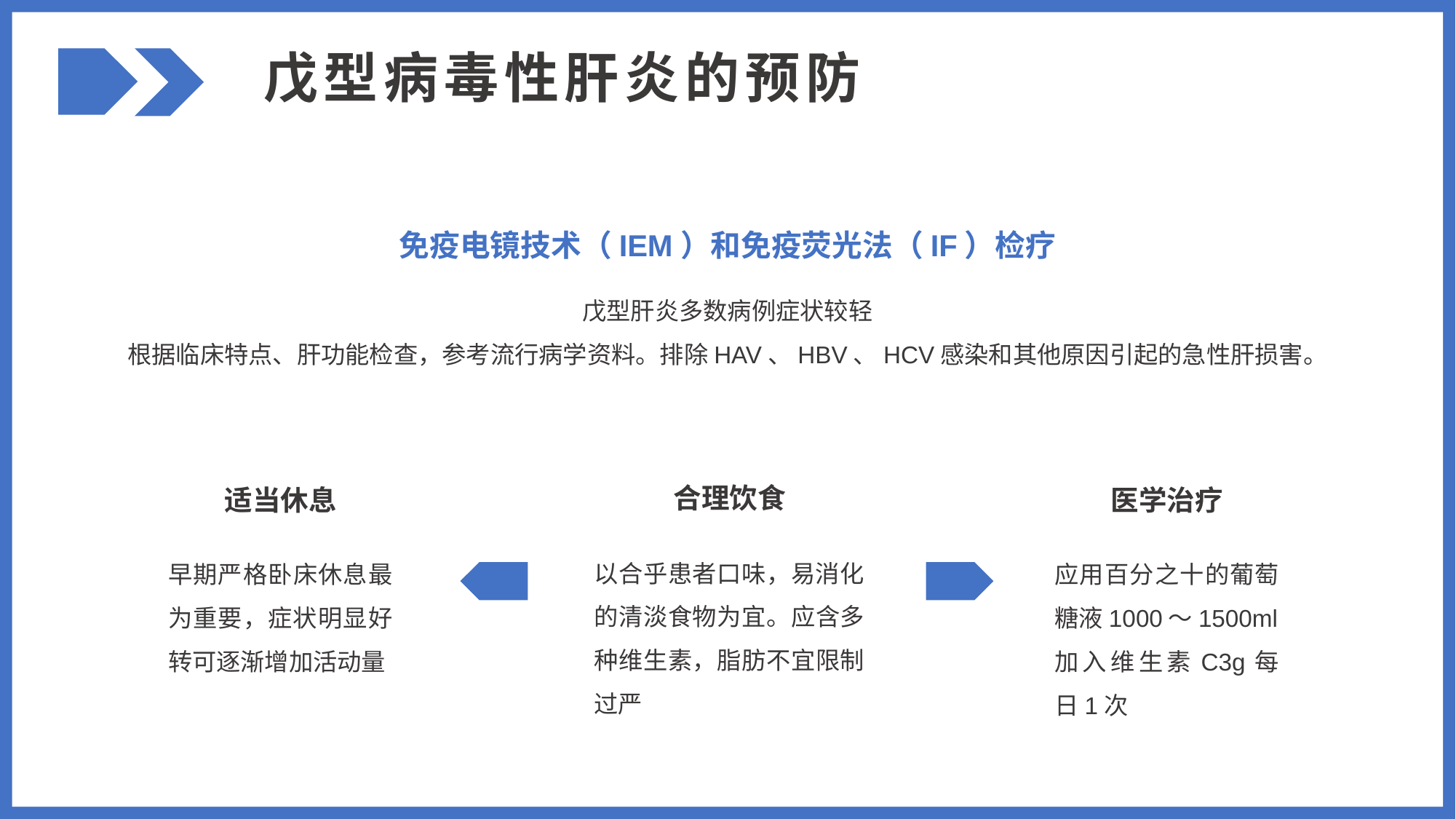

戊型病毒性肝炎的预防
免疫电镜技术（IEM）和免疫荧光法（IF）检疗
戊型肝炎多数病例症状较轻
根据临床特点、肝功能检查，参考流行病学资料。排除HAV、HBV、HCV感染和其他原因引起的急性肝损害。
合理饮食
适当休息
医学治疗
以合乎患者口味，易消化的清淡食物为宜。应含多种维生素，脂肪不宜限制过严
早期严格卧床休息最为重要，症状明显好转可逐渐增加活动量
应用百分之十的葡萄糖液1000～1500ml加入维生素C3g每日1次